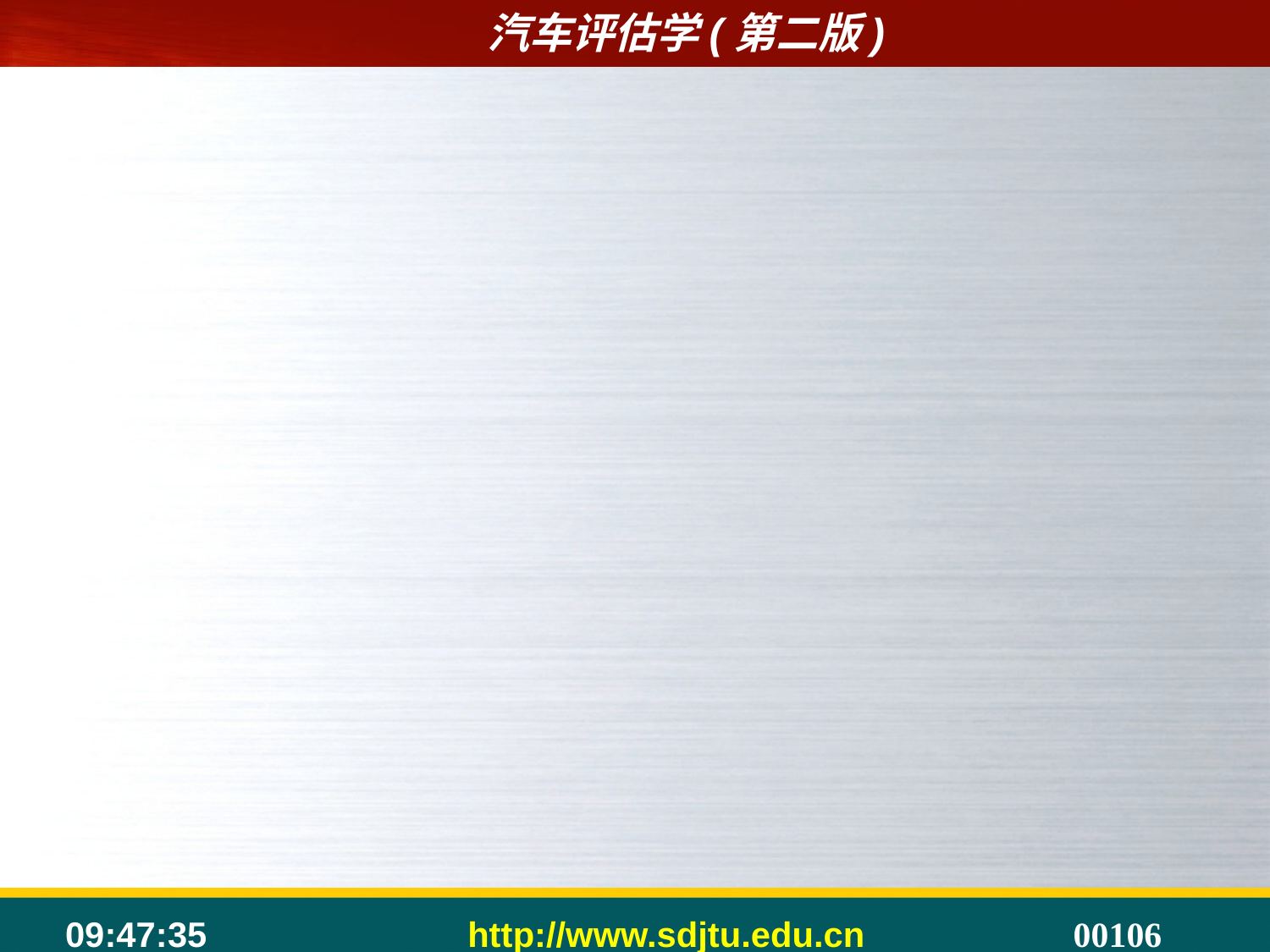

#
3.日本的J-NCAP
	J-NCAP由对新车的安全性能的3个碰撞测试和刹车性能测试，从2004年引进了“行人安全性”的评价体系，考量对行人头部的保护性能，共由5个测试项目构成，商用车部门的测试也从2004年启动。
	正面完全碰撞：
	正面交错碰撞：
	侧面碰撞：
	刹车性能测试：
	行人保护：